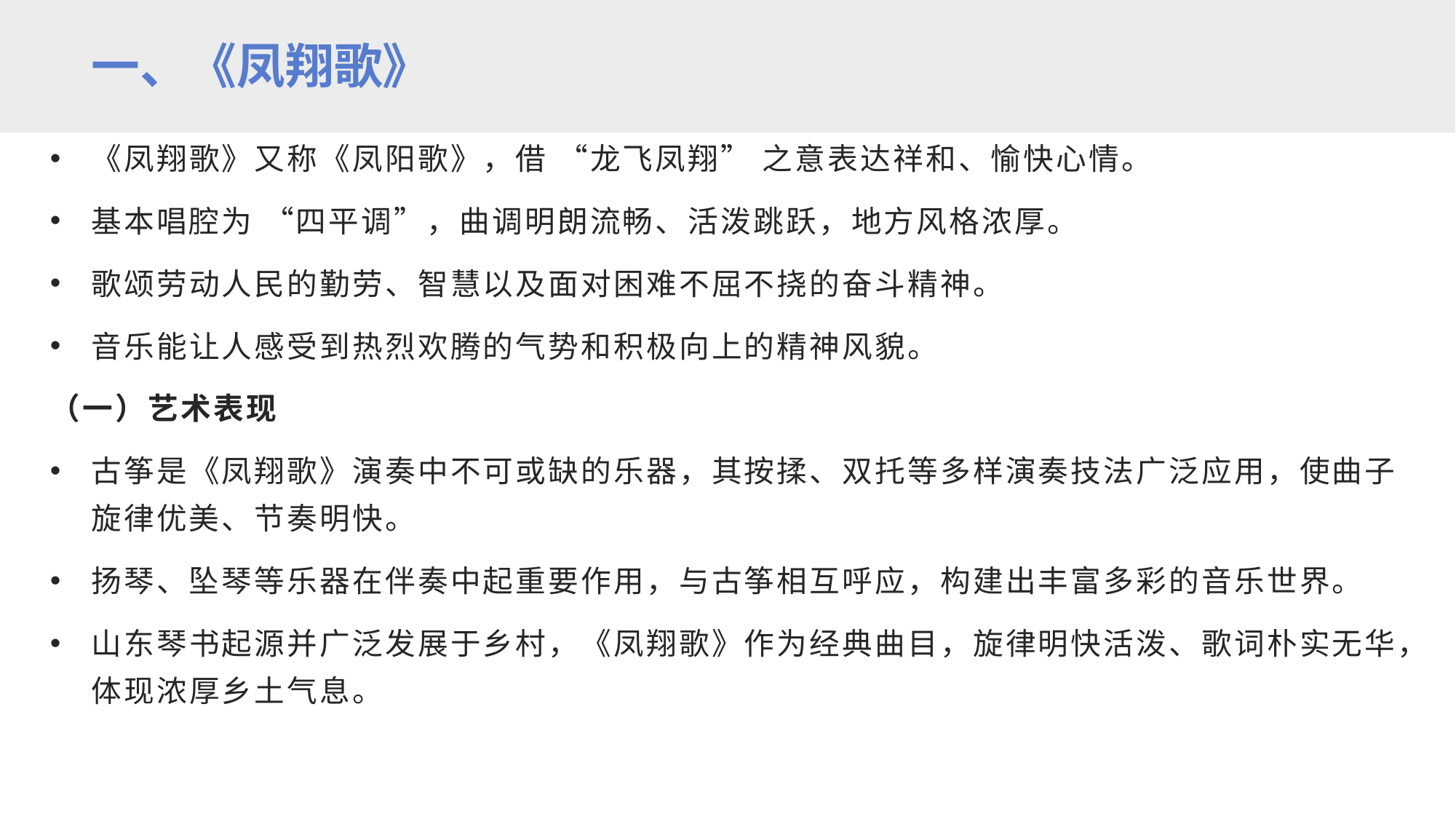

一、《凤翔歌》
《凤翔歌》又称《凤阳歌》，借 “龙飞凤翔” 之意表达祥和、愉快心情。
基本唱腔为 “四平调”，曲调明朗流畅、活泼跳跃，地方风格浓厚。
歌颂劳动人民的勤劳、智慧以及面对困难不屈不挠的奋斗精神。
音乐能让人感受到热烈欢腾的气势和积极向上的精神风貌。
（一）艺术表现
古筝是《凤翔歌》演奏中不可或缺的乐器，其按揉、双托等多样演奏技法广泛应用，使曲子旋律优美、节奏明快。
扬琴、坠琴等乐器在伴奏中起重要作用，与古筝相互呼应，构建出丰富多彩的音乐世界。
山东琴书起源并广泛发展于乡村，《凤翔歌》作为经典曲目，旋律明快活泼、歌词朴实无华，体现浓厚乡土气息。